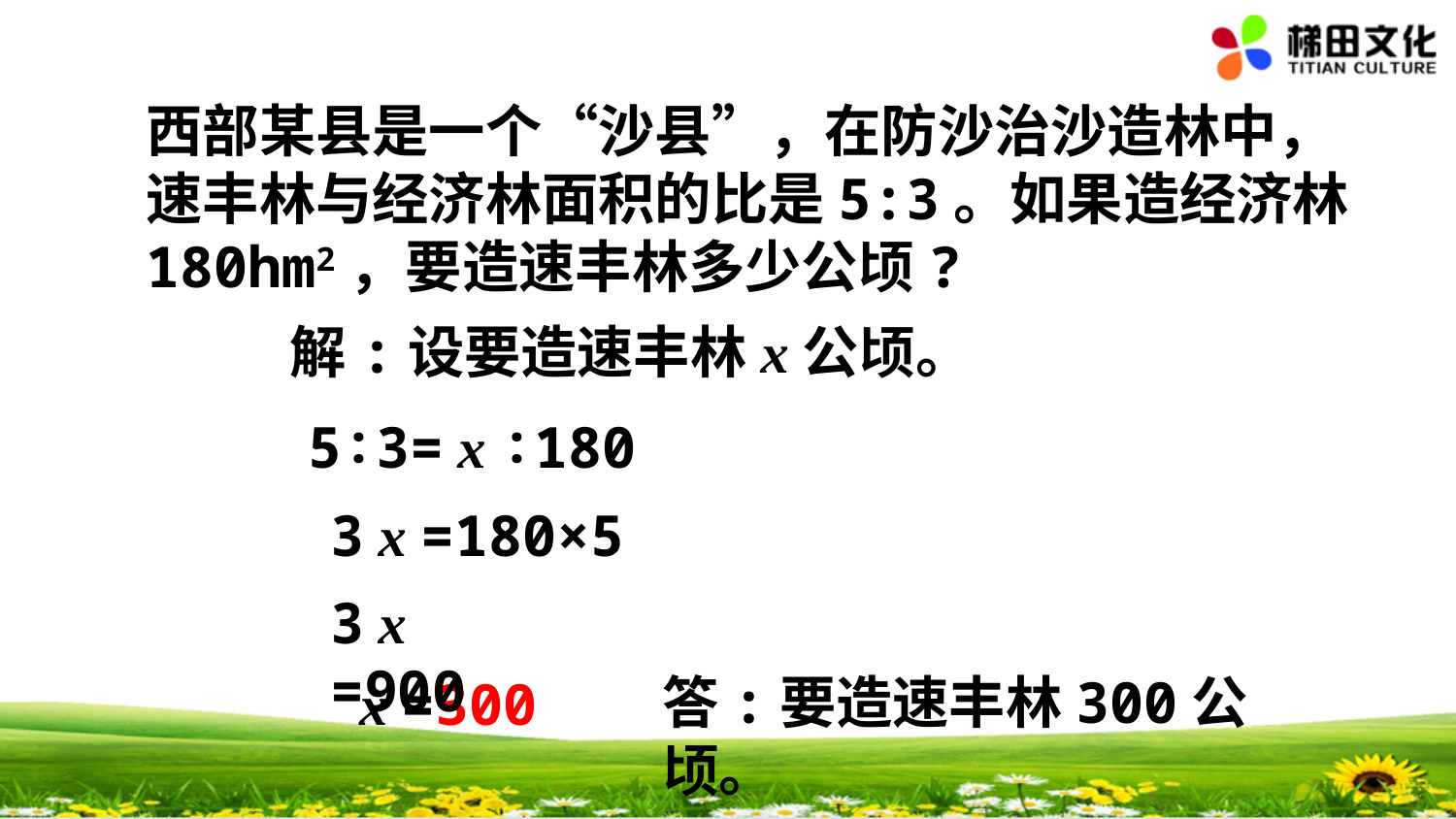

西部某县是一个“沙县”，在防沙治沙造林中，速丰林与经济林面积的比是5:3。如果造经济林180hm2，要造速丰林多少公顷?
解:设要造速丰林x公顷。
5∶3= x ∶180
3 x =180×5
3 x =900
答:要造速丰林300公顷。
 x =300